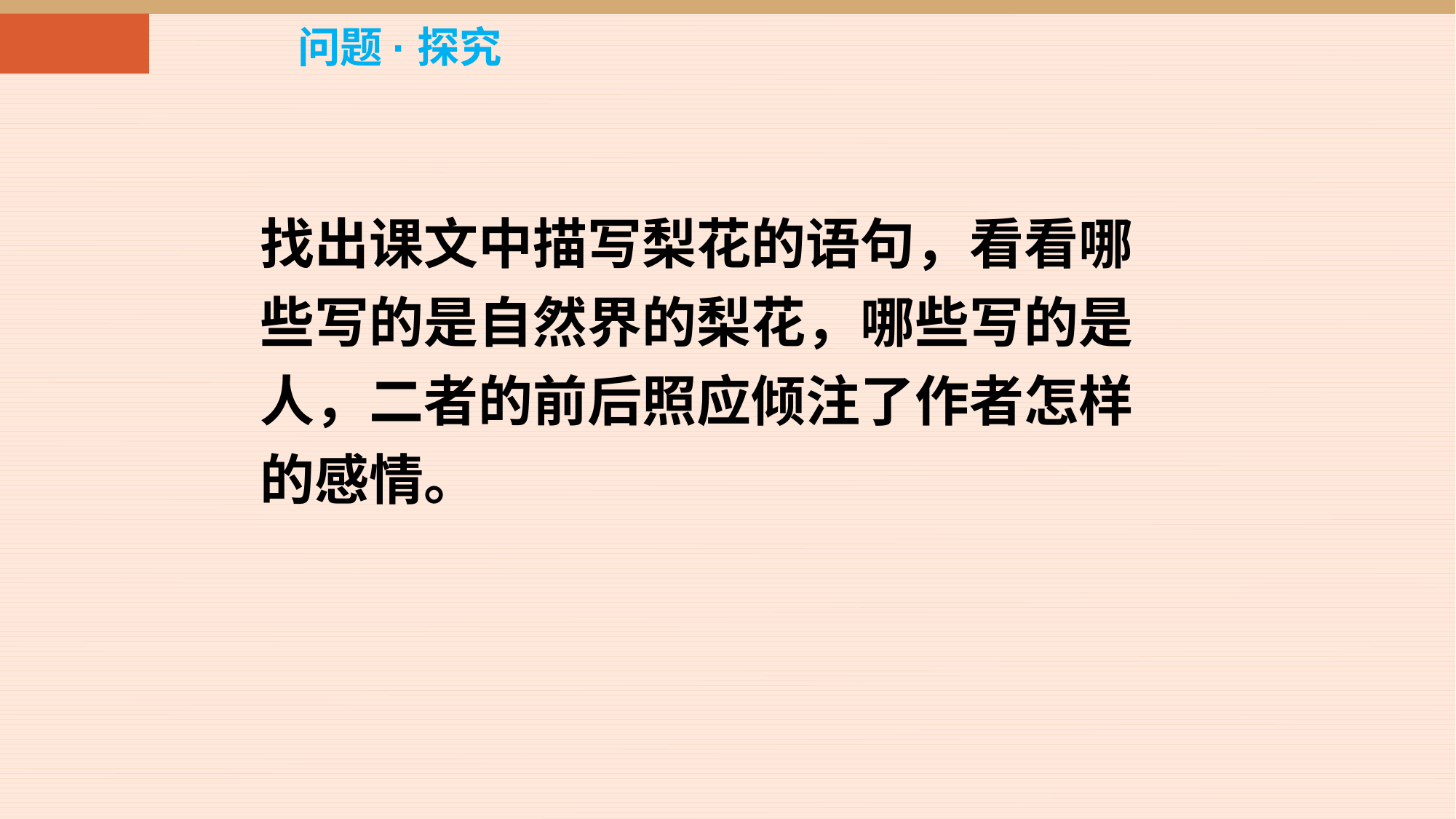

问题·探究
找出课文中描写梨花的语句，看看哪些写的是自然界的梨花，哪些写的是人，二者的前后照应倾注了作者怎样的感情。